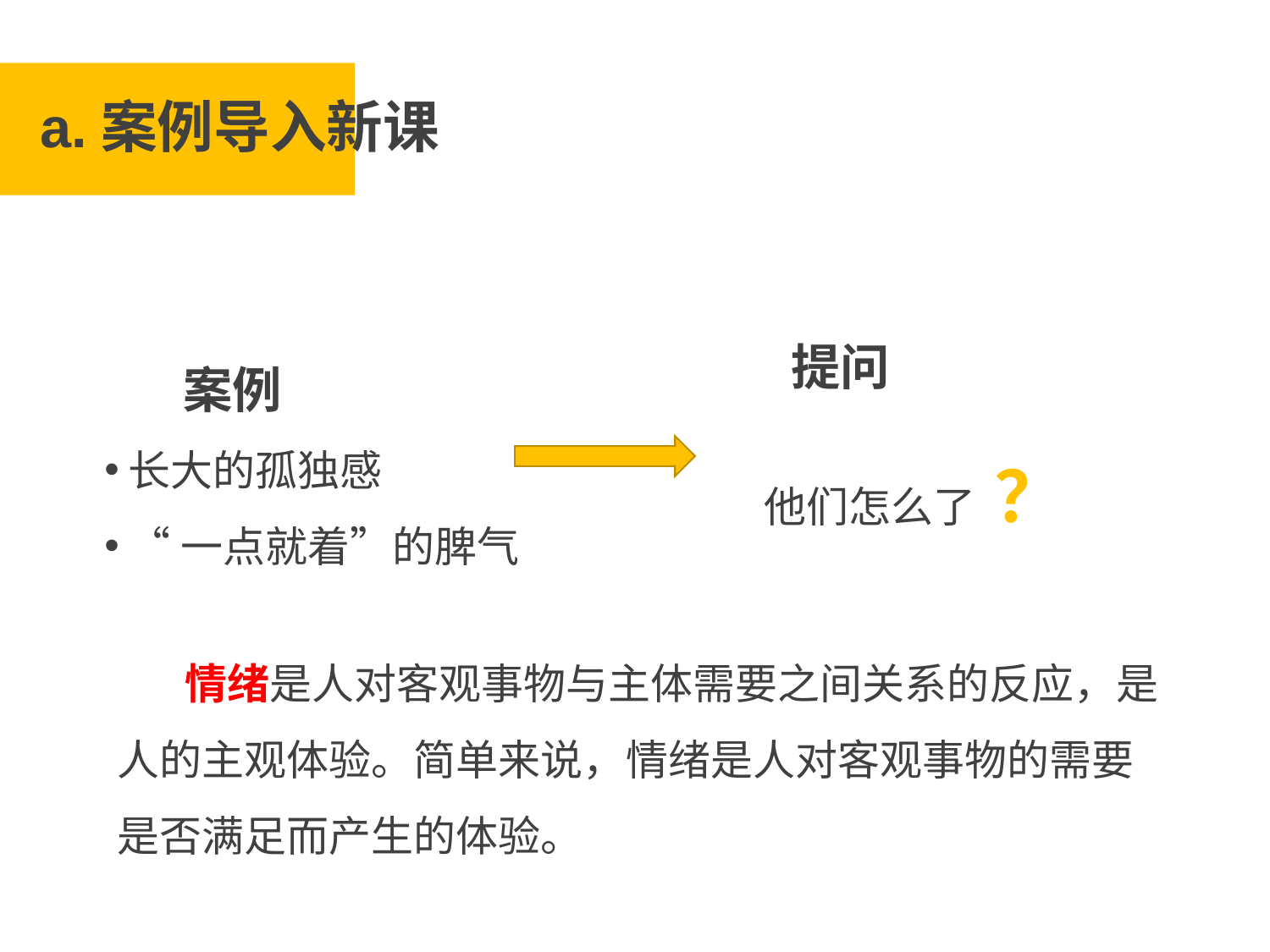

a.案例导入新课

    提问

  他们怎么了  ？

      案例
长大的孤独感
“一点就着”的脾气

      情绪是人对客观事物与主体需要之间关系的反应，是人的主观体验。简单来说，情绪是人对客观事物的需要是否满足而产生的体验。